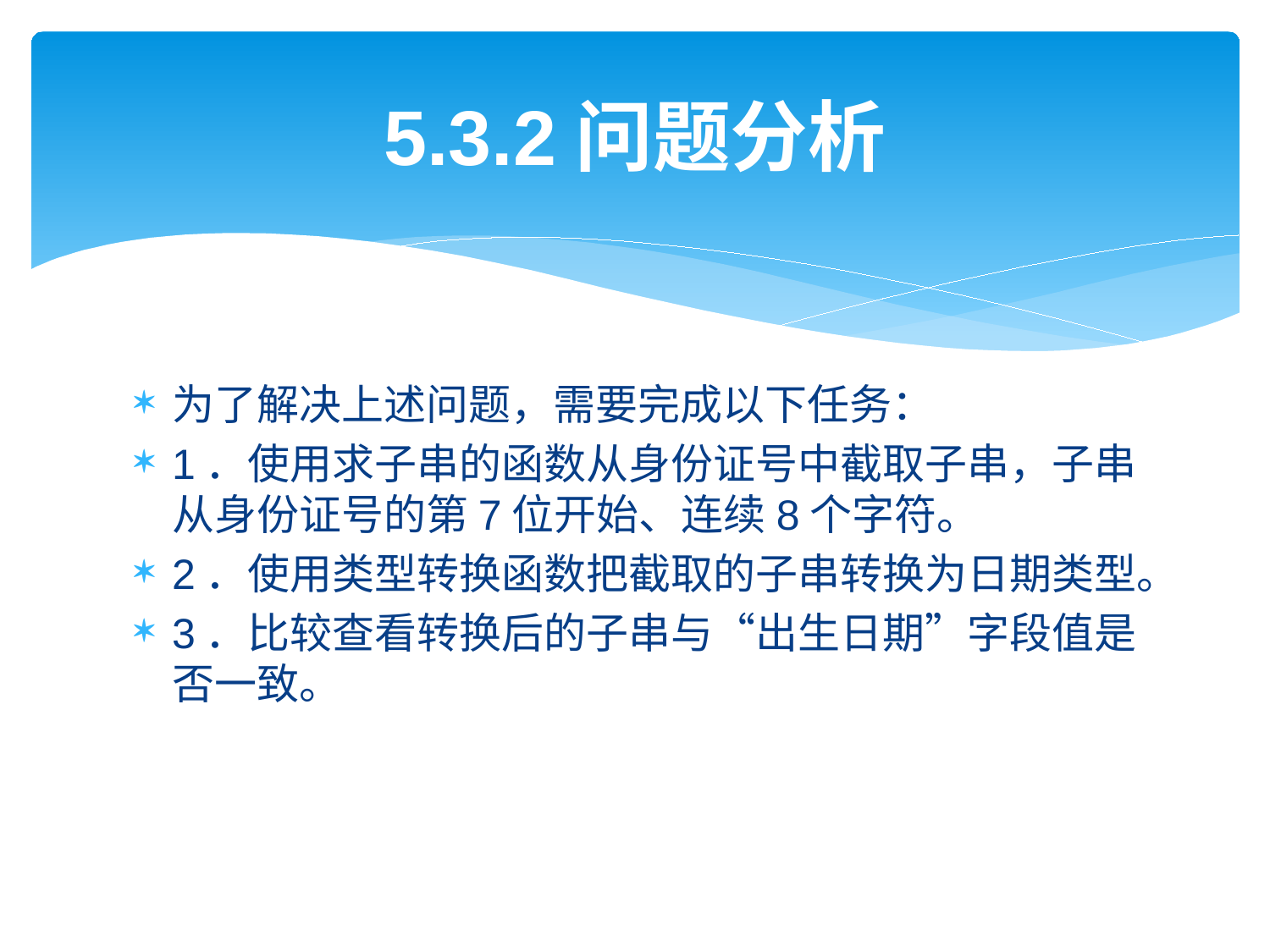

# 5.3.2问题分析
为了解决上述问题，需要完成以下任务：
1．使用求子串的函数从身份证号中截取子串，子串从身份证号的第7位开始、连续8个字符。
2．使用类型转换函数把截取的子串转换为日期类型。
3．比较查看转换后的子串与“出生日期”字段值是否一致。